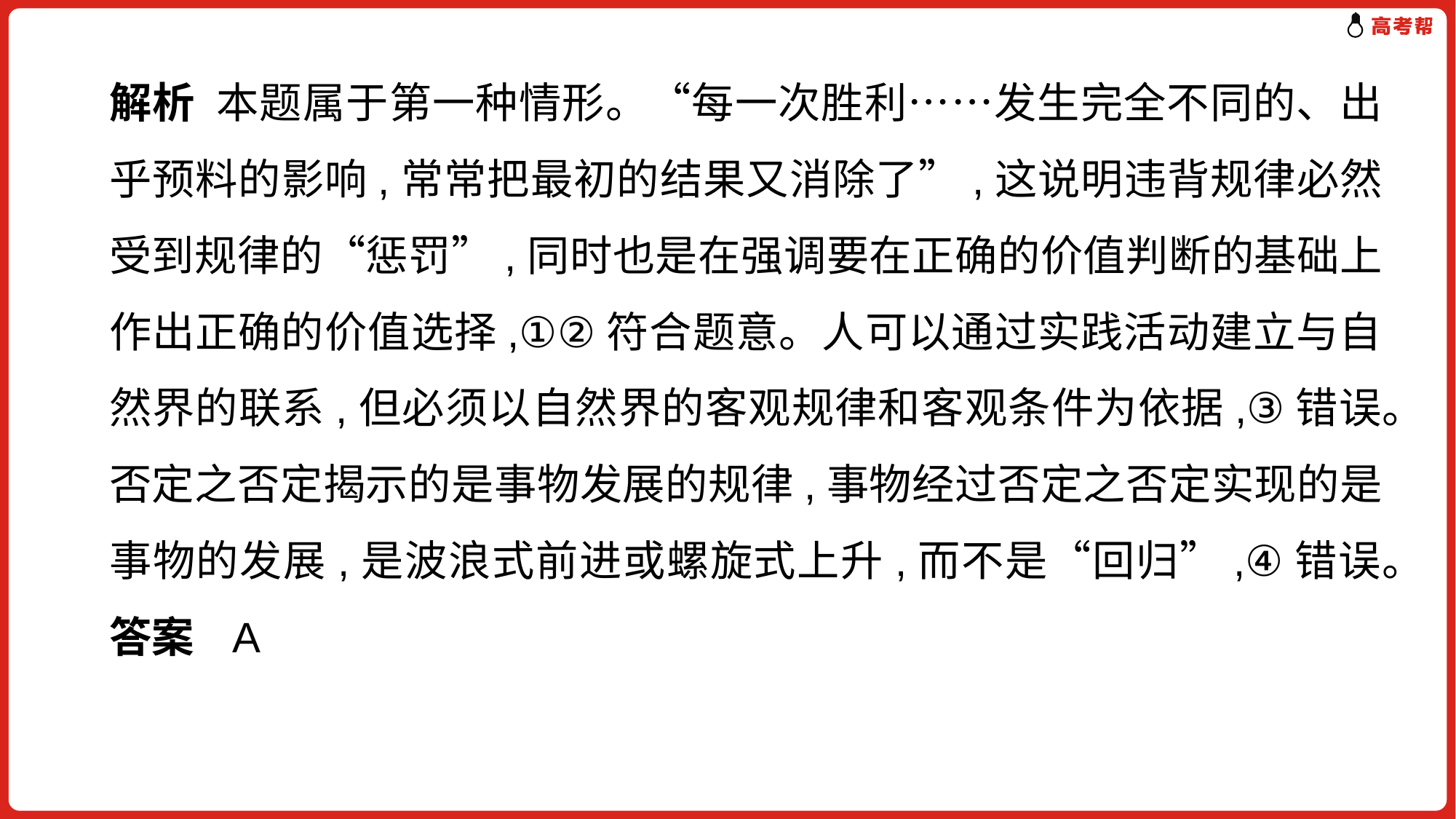

解析  本题属于第一种情形。“每一次胜利……发生完全不同的、出乎预料的影响,常常把最初的结果又消除了”,这说明违背规律必然受到规律的“惩罚”,同时也是在强调要在正确的价值判断的基础上作出正确的价值选择,①②符合题意。人可以通过实践活动建立与自然界的联系,但必须以自然界的客观规律和客观条件为依据,③错误。否定之否定揭示的是事物发展的规律,事物经过否定之否定实现的是事物的发展,是波浪式前进或螺旋式上升,而不是“回归”,④错误。
答案   A